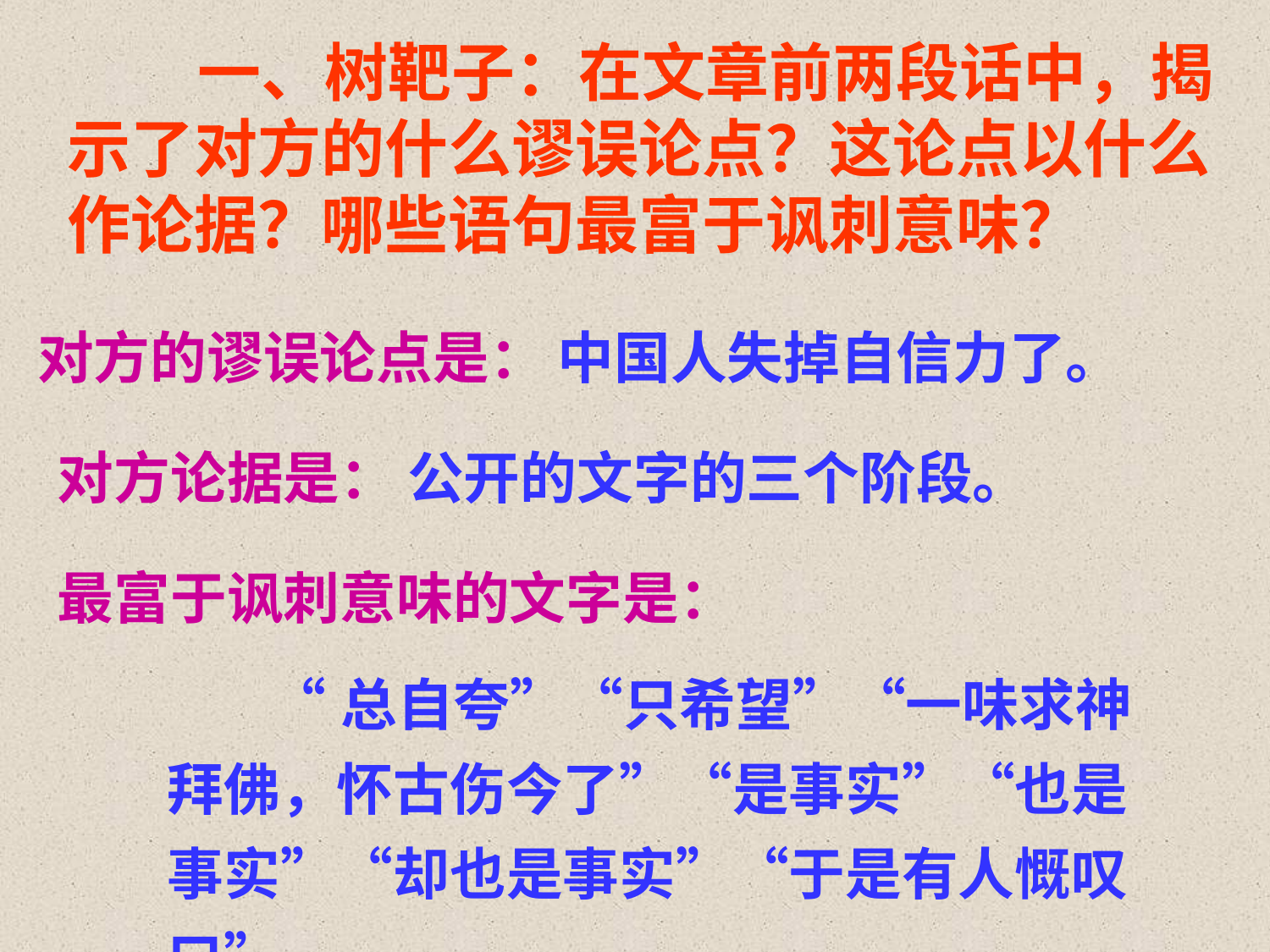

一、树靶子：在文章前两段话中，揭示了对方的什么谬误论点？这论点以什么作论据？哪些语句最富于讽刺意味？
对方的谬误论点是：
中国人失掉自信力了。
对方论据是：
公开的文字的三个阶段。
最富于讽刺意味的文字是：
        “总自夸”“只希望”“一味求神拜佛，怀古伤今了”“是事实”“也是事实”“却也是事实”“于是有人慨叹曰”